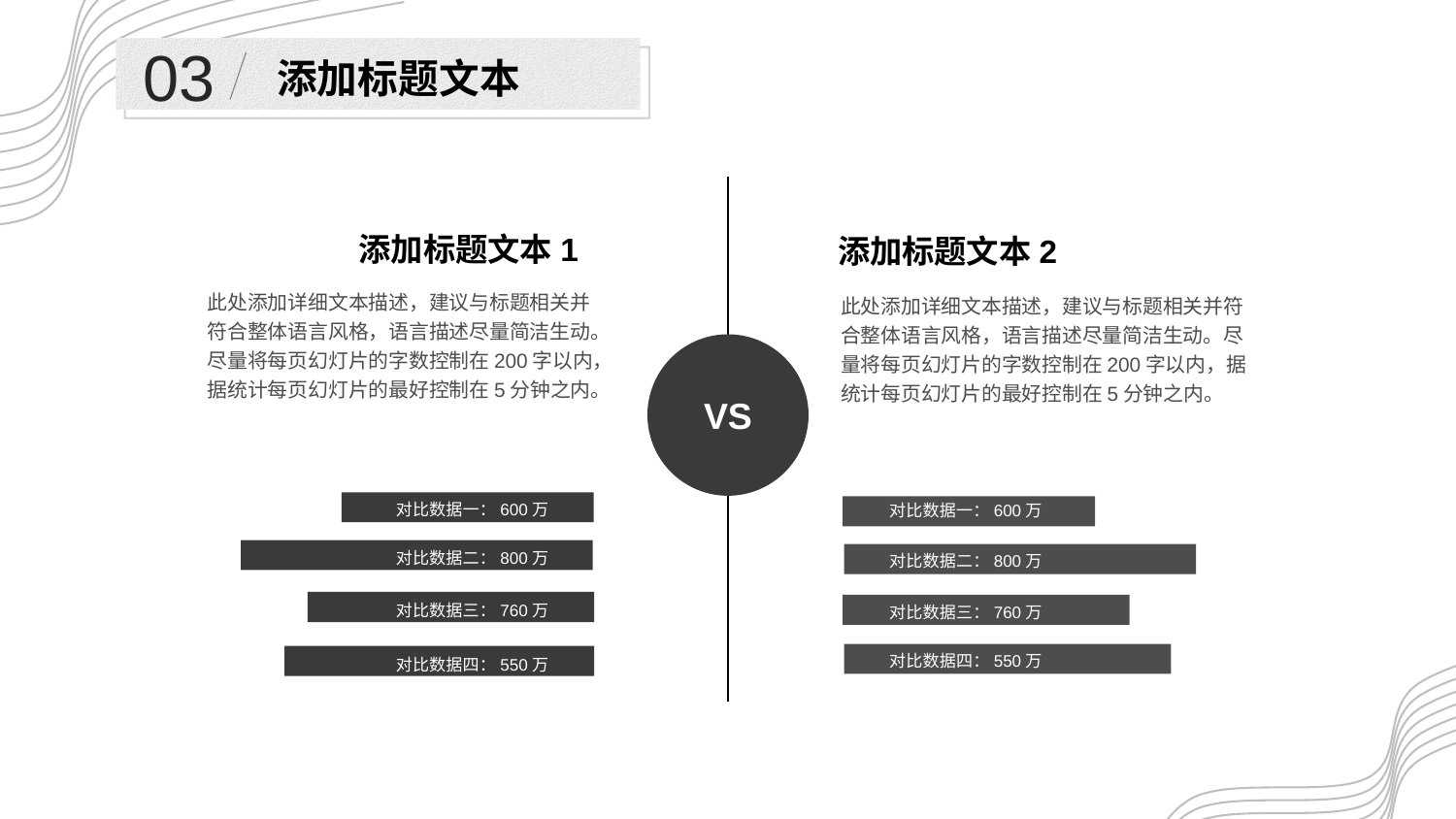

03

添加标题文本
添加标题文本1
此处添加详细文本描述，建议与标题相关并符合整体语言风格，语言描述尽量简洁生动。尽量将每页幻灯片的字数控制在200字以内，据统计每页幻灯片的最好控制在5分钟之内。
添加标题文本2
此处添加详细文本描述，建议与标题相关并符合整体语言风格，语言描述尽量简洁生动。尽量将每页幻灯片的字数控制在200字以内，据统计每页幻灯片的最好控制在5分钟之内。
VS

对比数据一：600万

对比数据二：800万

对比数据三：760万

对比数据四：550万
对比数据一：600万

对比数据二：800万

对比数据三：760万
对比数据四：550万